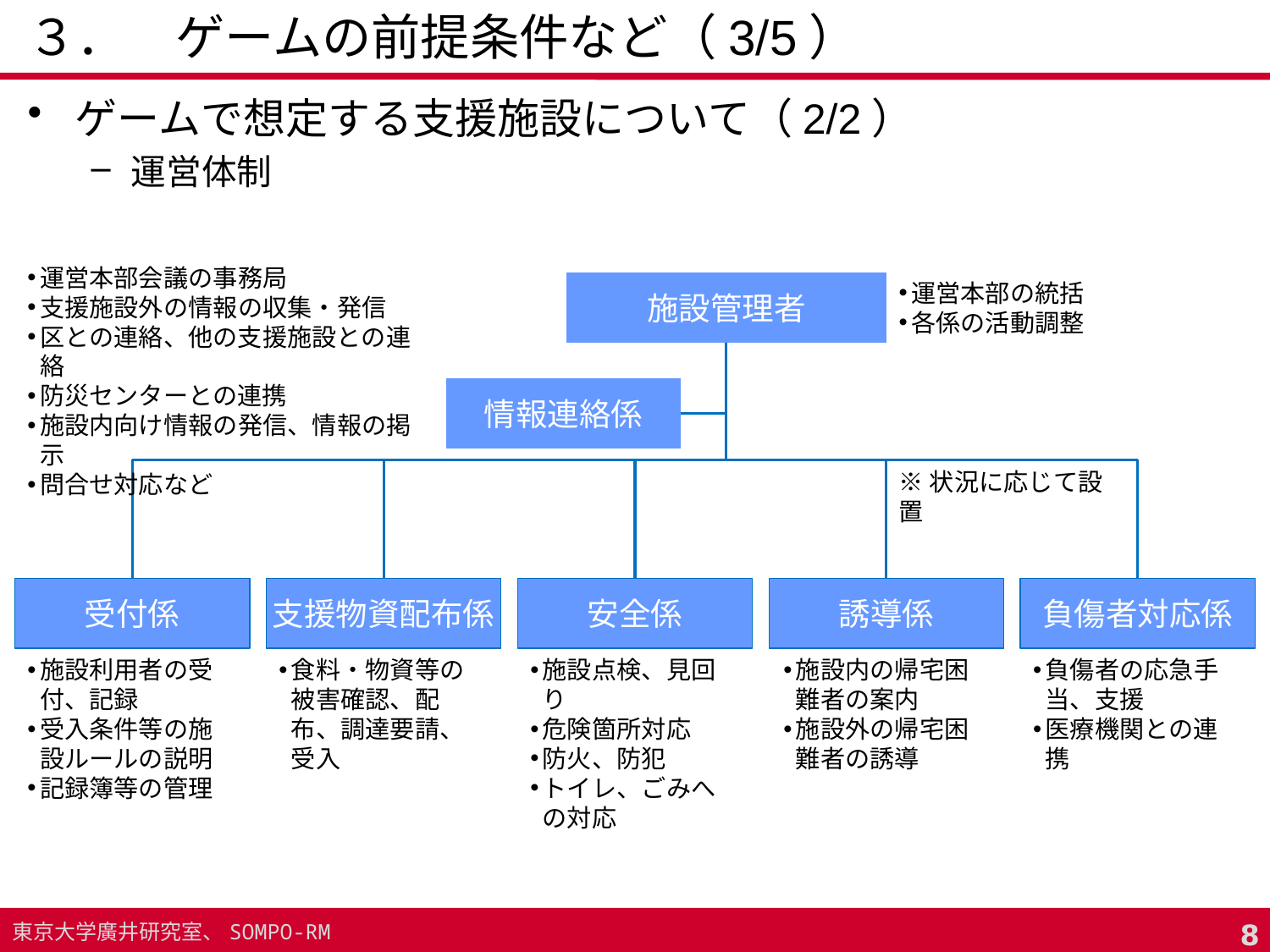

# ３．　ゲームの前提条件など（3/5）
ゲームで想定する支援施設について（2/2）
運営体制

運営本部会議の事務局
支援施設外の情報の収集・発信
区との連絡、他の支援施設との連絡
防災センターとの連携
施設内向け情報の発信、情報の掲示
問合せ対応など
運営本部の統括
各係の活動調整
施設管理者
情報連絡係
※状況に応じて設置
受付係
支援物資配布係
安全係
誘導係
負傷者対応係
施設利用者の受付、記録
受入条件等の施設ルールの説明
記録簿等の管理
食料・物資等の被害確認、配布、調達要請、受入
施設点検、見回り
危険箇所対応
防火、防犯
トイレ、ごみへの対応
施設内の帰宅困難者の案内
施設外の帰宅困難者の誘導
負傷者の応急手当、支援
医療機関との連携
8